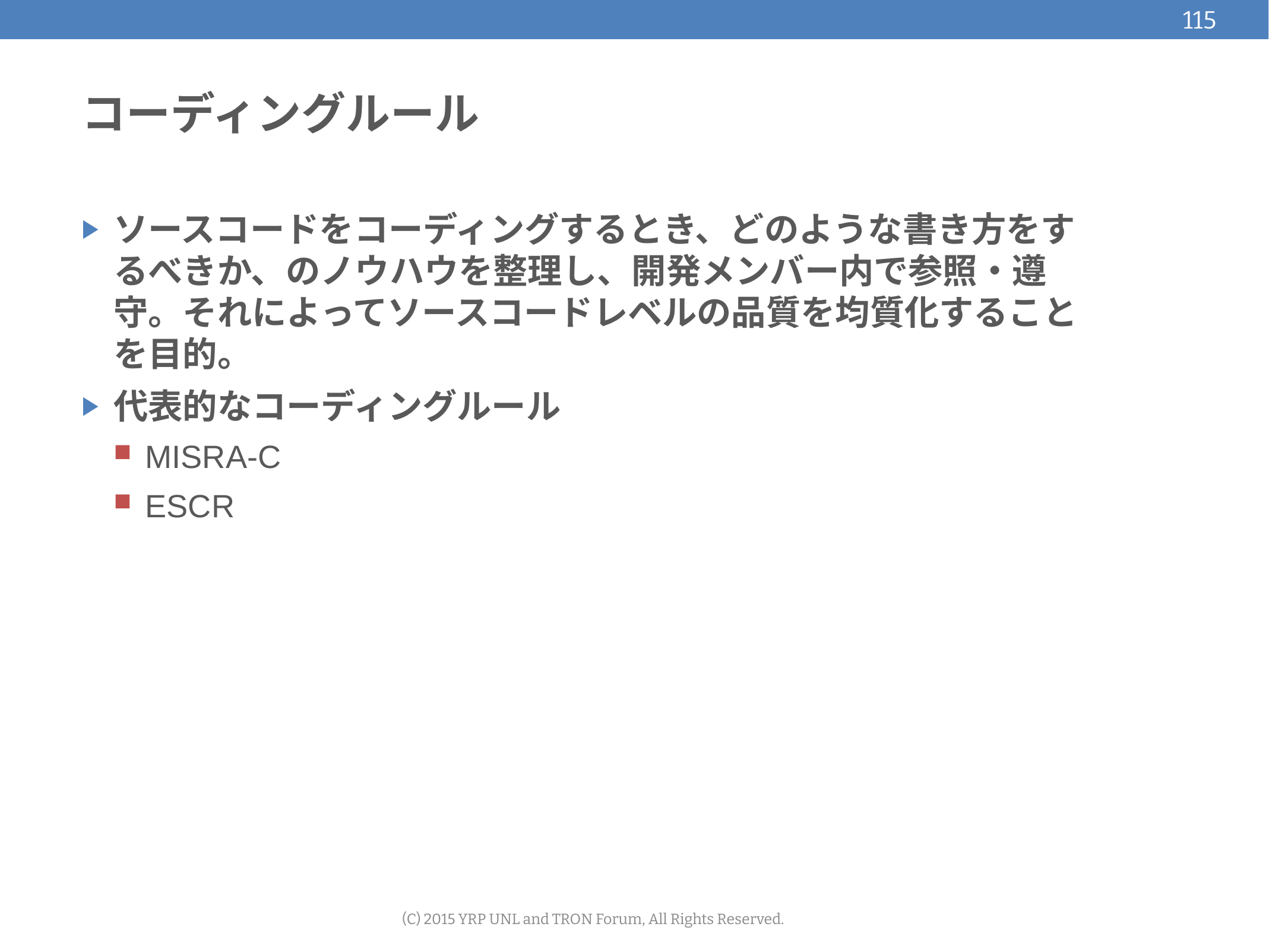

115
# コーディングルール
ソースコードをコーディングするとき、どのような書き方をするべきか、のノウハウを整理し、開発メンバー内で参照・遵守。それによってソースコードレベルの品質を均質化することを目的。
代表的なコーディングルール
MISRA-C
ESCR
(C) 2015 YRP UNL and TRON Forum, All Rights Reserved.